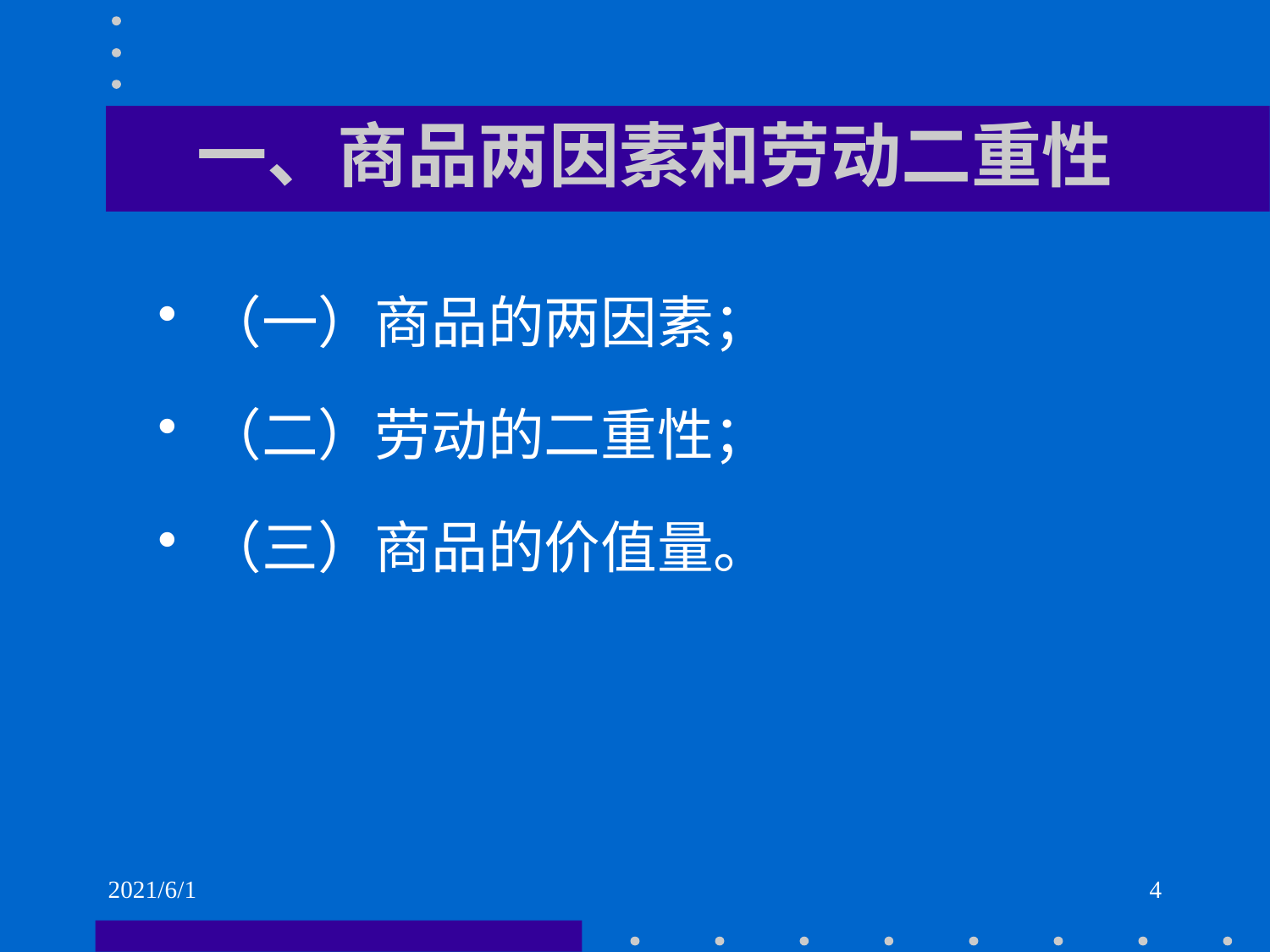

# 一、商品两因素和劳动二重性
（一）商品的两因素；
（二）劳动的二重性；
（三）商品的价值量。

2021/6/1
4